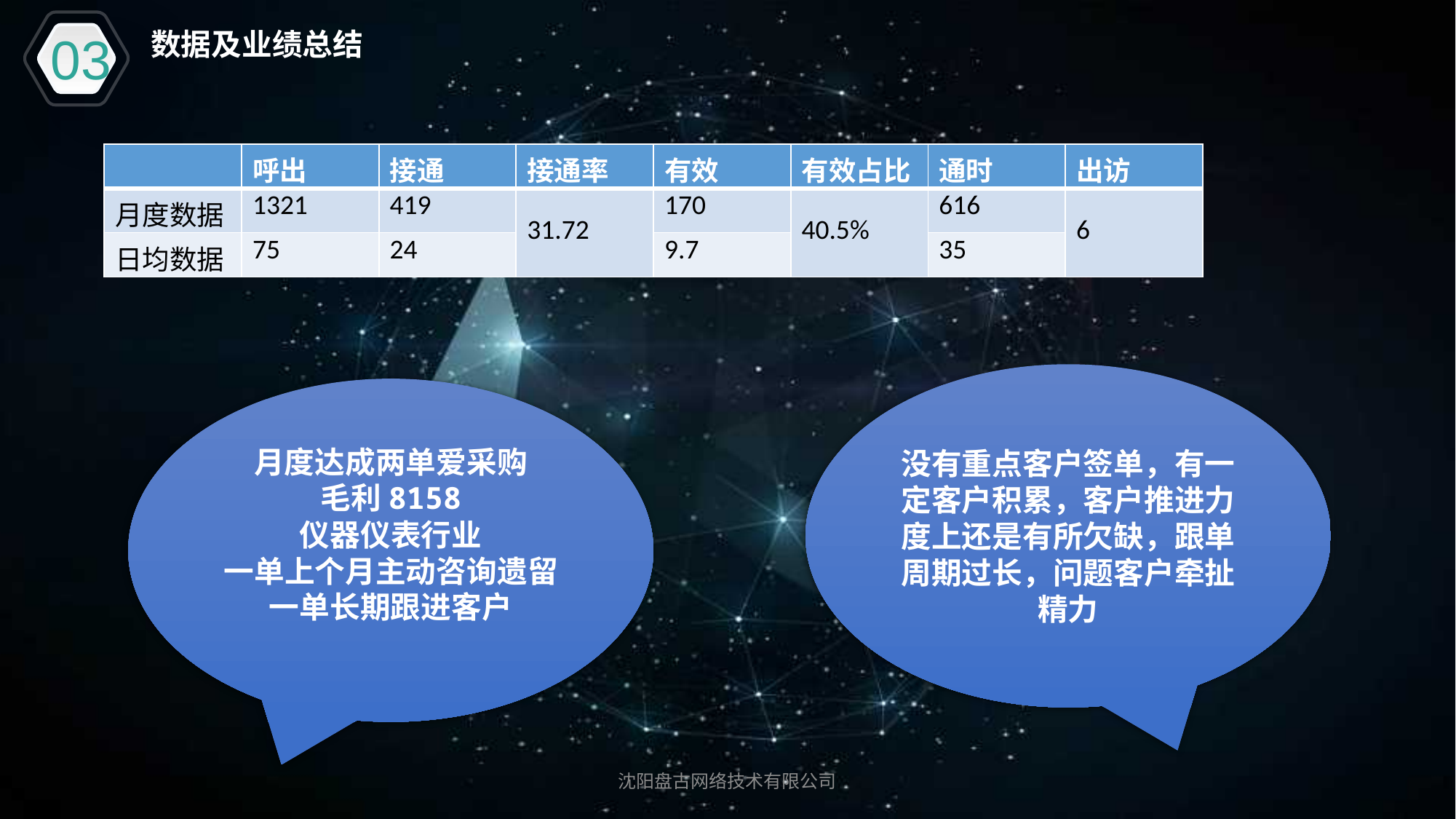

03
数据及业绩总结
|  | 呼出 | 接通 | 接通率 | 有效 | 有效占比 | 通时 | 出访 |
| --- | --- | --- | --- | --- | --- | --- | --- |
| 月度数据 | 1321 | 419 | 31.72 | 170 | 40.5% | 616 | 6 |
| 日均数据 | 75 | 24 |  | 9.7 |  | 35 |  |
没有重点客户签单，有一定客户积累，客户推进力度上还是有所欠缺，跟单周期过长，问题客户牵扯精力
月度达成两单爱采购
毛利8158
仪器仪表行业
一单上个月主动咨询遗留
一单长期跟进客户

沈阳盘古网络技术有限公司
延迟符